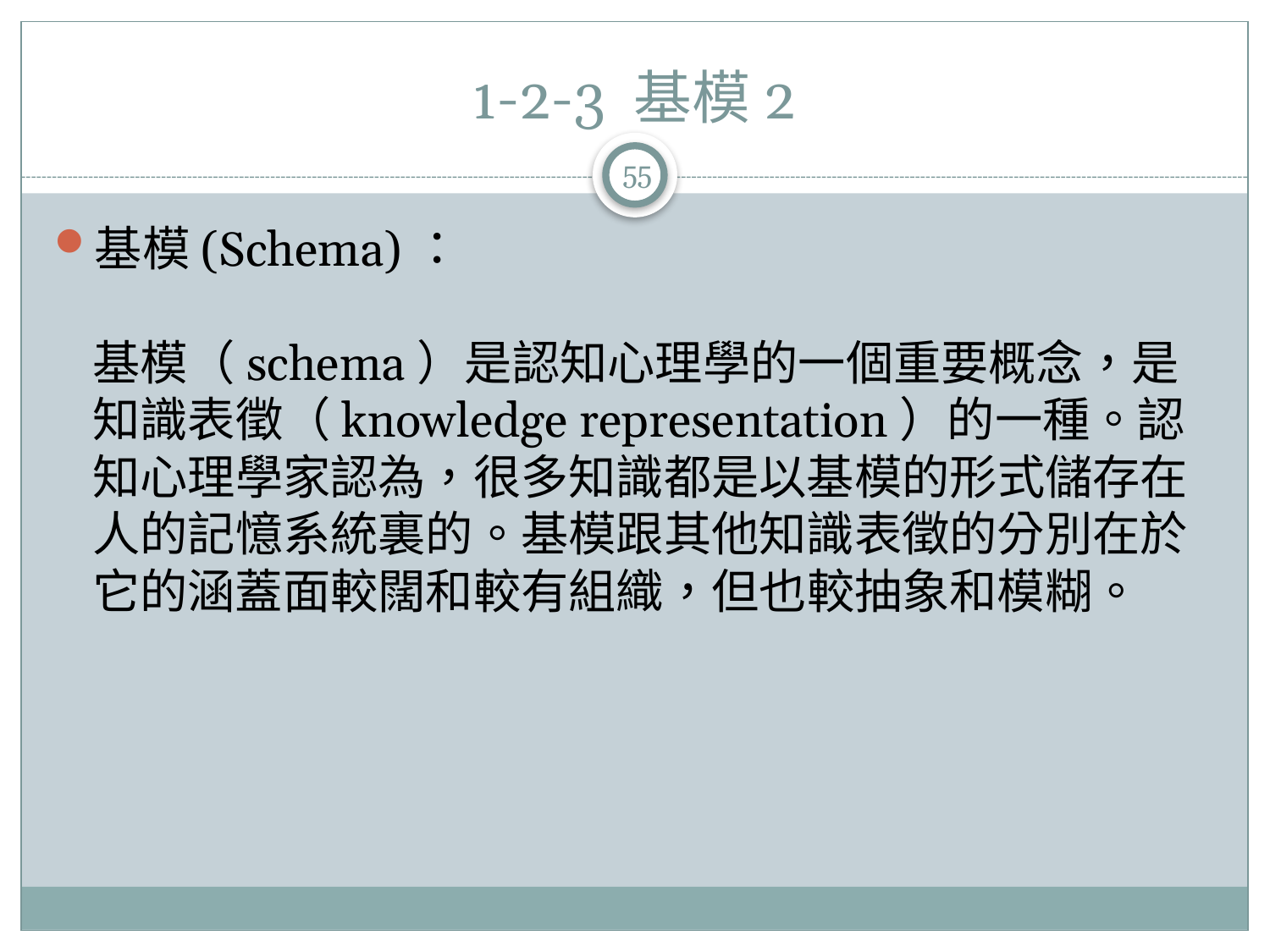

# 1-2-3 基模2
55
基模(Schema)：
基模（schema）是認知心理學的一個重要概念，是知識表徵（knowledge representation）的一種。認知心理學家認為，很多知識都是以基模的形式儲存在人的記憶系統裏的。基模跟其他知識表徵的分別在於它的涵蓋面較闊和較有組織，但也較抽象和模糊。